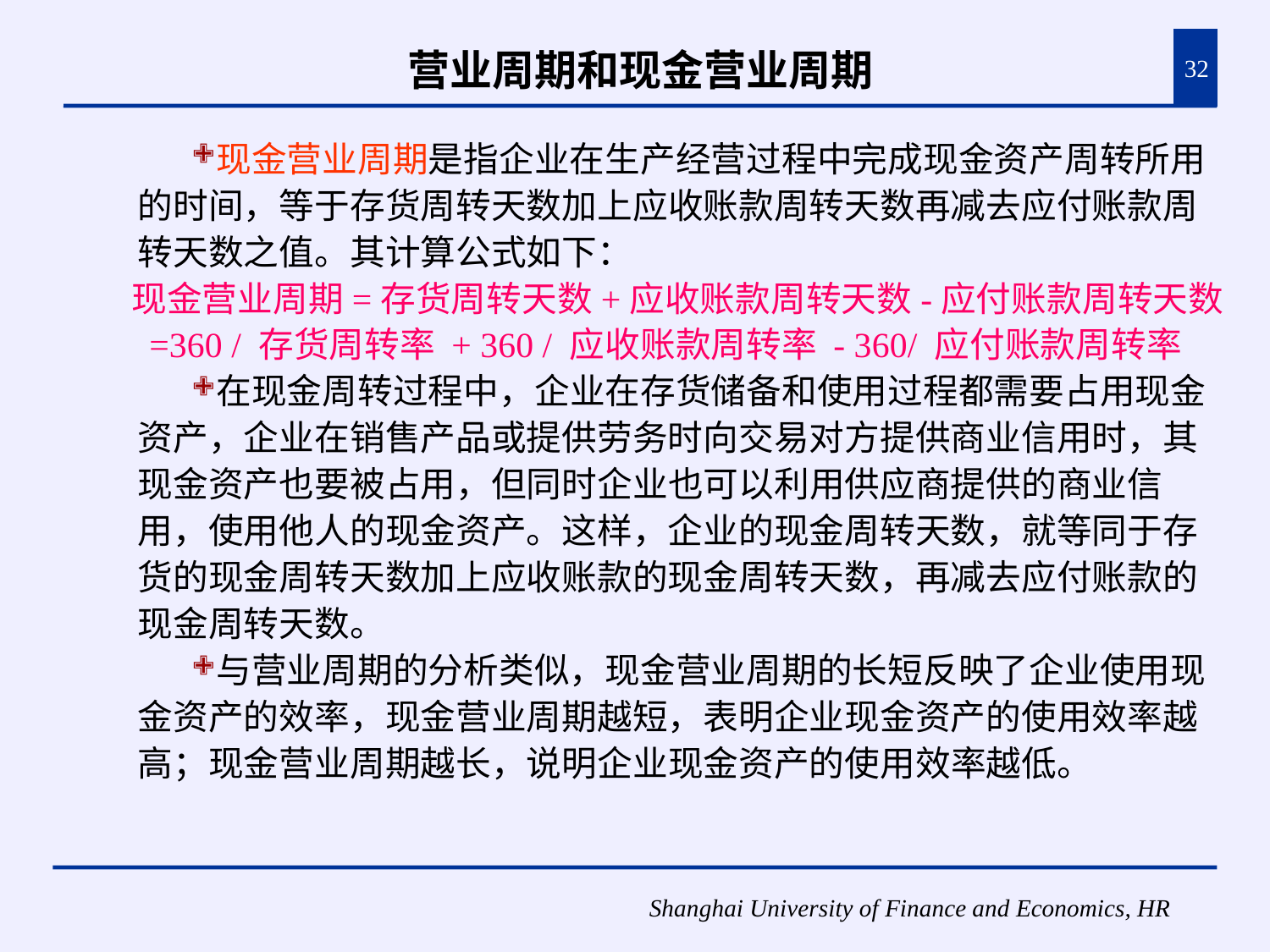

# 营业周期和现金营业周期
32
现金营业周期是指企业在生产经营过程中完成现金资产周转所用的时间，等于存货周转天数加上应收账款周转天数再减去应付账款周转天数之值。其计算公式如下：
现金营业周期=存货周转天数+应收账款周转天数-应付账款周转天数
  =360 / 存货周转率 + 360 / 应收账款周转率 - 360/ 应付账款周转率
在现金周转过程中，企业在存货储备和使用过程都需要占用现金资产，企业在销售产品或提供劳务时向交易对方提供商业信用时，其现金资产也要被占用，但同时企业也可以利用供应商提供的商业信用，使用他人的现金资产。这样，企业的现金周转天数，就等同于存货的现金周转天数加上应收账款的现金周转天数，再减去应付账款的现金周转天数。
与营业周期的分析类似，现金营业周期的长短反映了企业使用现金资产的效率，现金营业周期越短，表明企业现金资产的使用效率越高；现金营业周期越长，说明企业现金资产的使用效率越低。